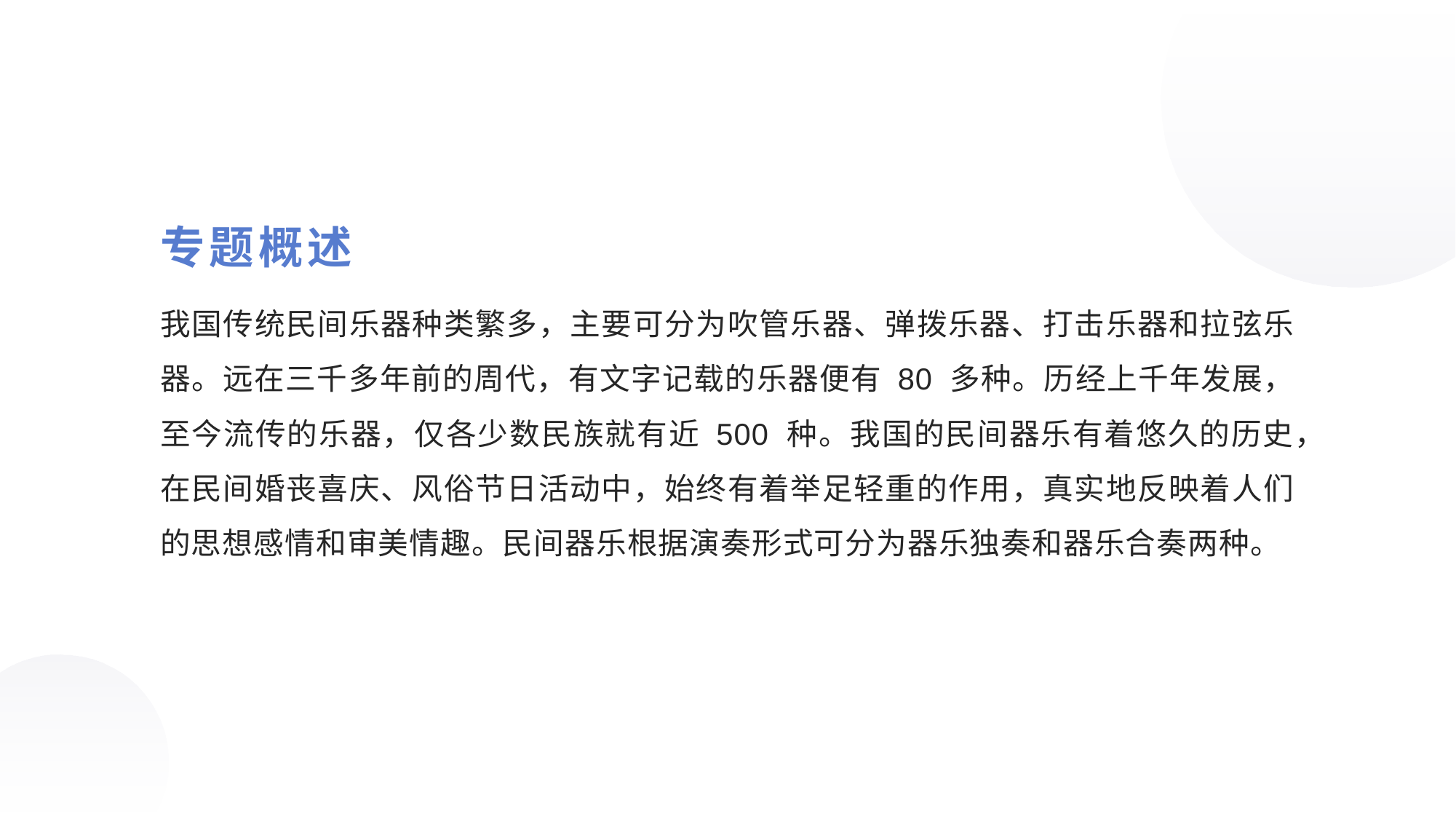

专题概述
我国传统民间乐器种类繁多，主要可分为吹管乐器、弹拨乐器、打击乐器和拉弦乐器。远在三千多年前的周代，有文字记载的乐器便有 80 多种。历经上千年发展，至今流传的乐器，仅各少数民族就有近 500 种。我国的民间器乐有着悠久的历史，在民间婚丧喜庆、风俗节日活动中，始终有着举足轻重的作用，真实地反映着人们的思想感情和审美情趣。民间器乐根据演奏形式可分为器乐独奏和器乐合奏两种。